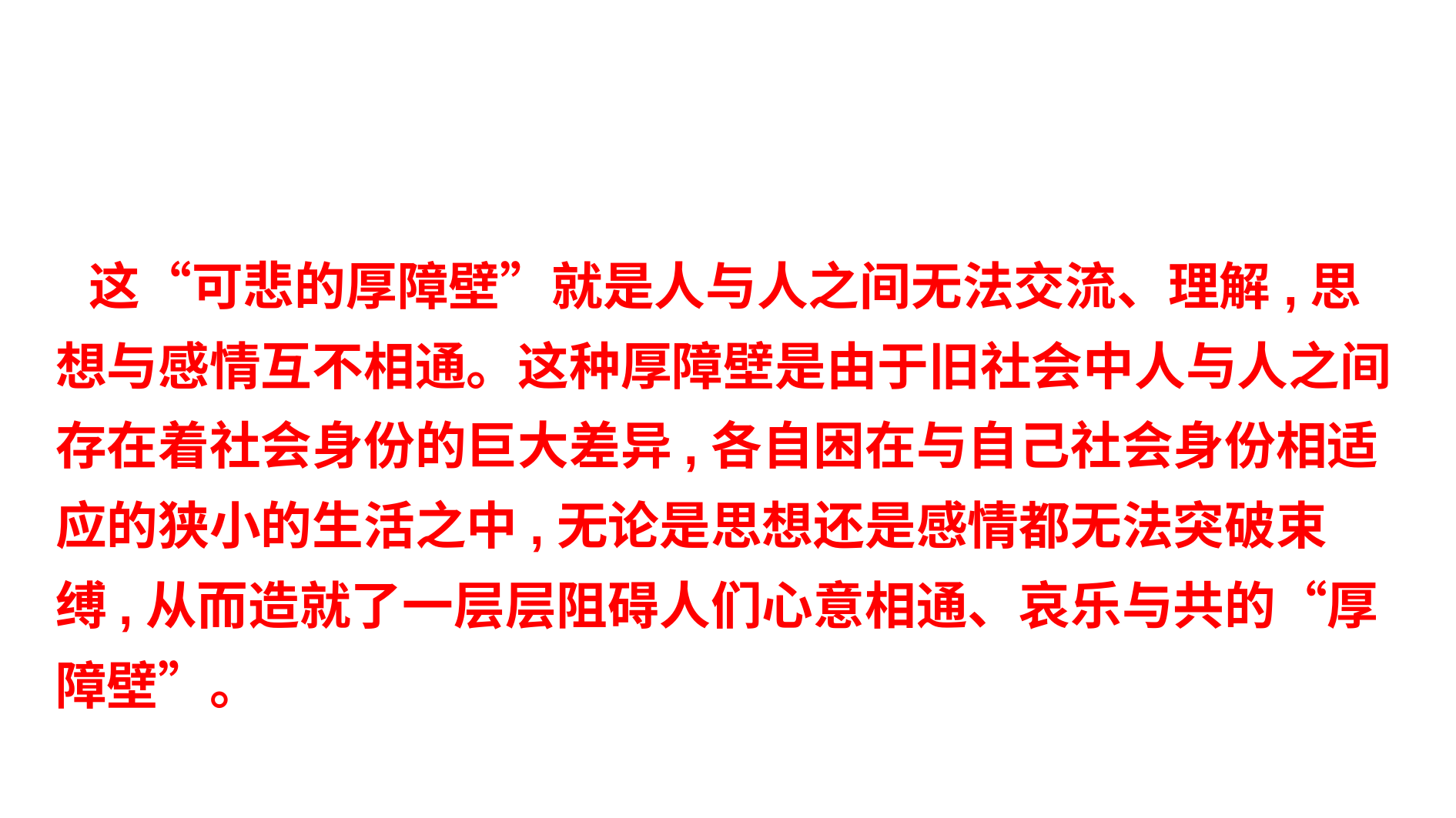

这“可悲的厚障壁”就是人与人之间无法交流、理解,思想与感情互不相通。这种厚障壁是由于旧社会中人与人之间存在着社会身份的巨大差异,各自困在与自己社会身份相适应的狭小的生活之中,无论是思想还是感情都无法突破束缚,从而造就了一层层阻碍人们心意相通、哀乐与共的“厚障壁”。